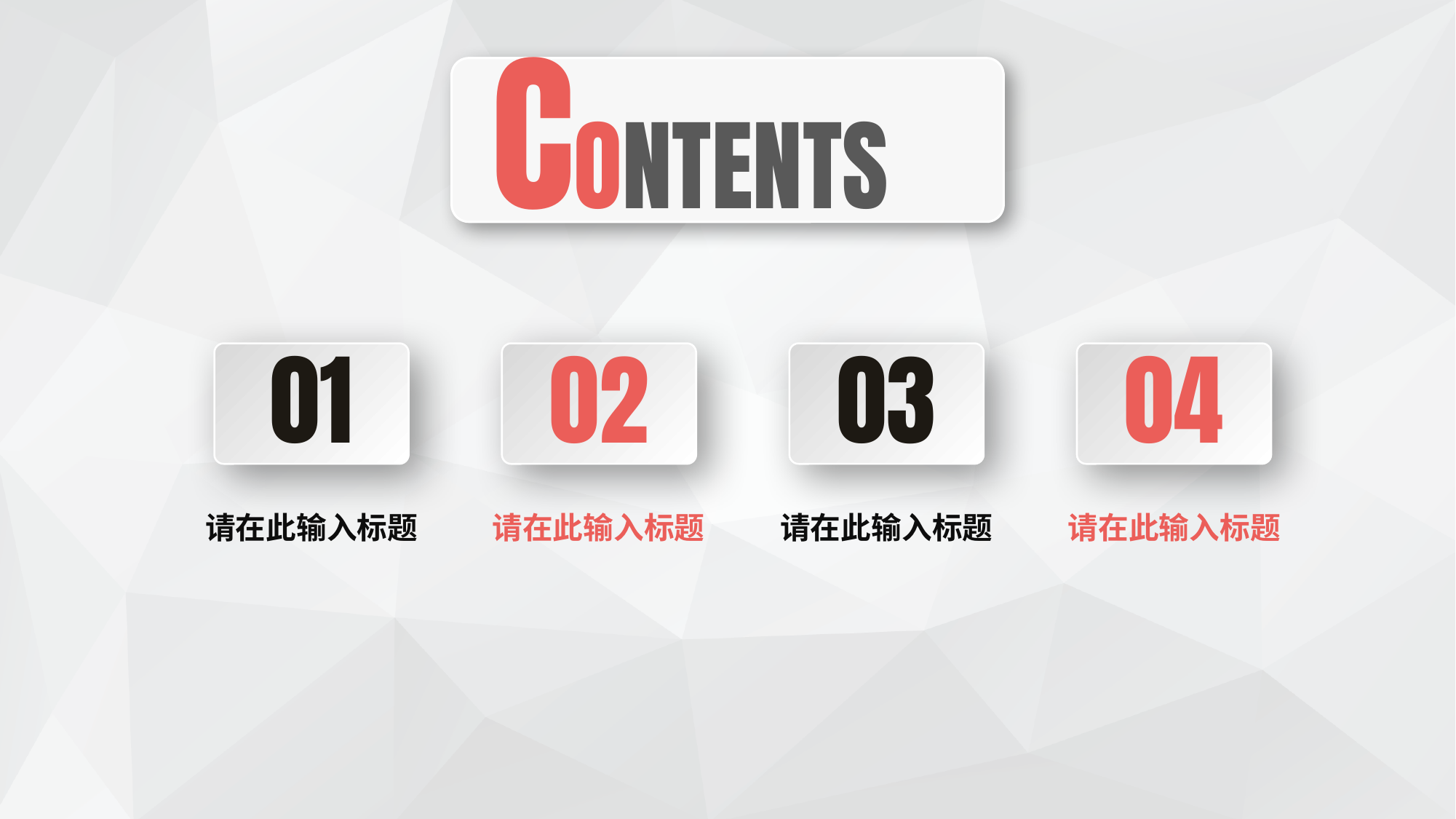

CONTENTS
01
02
03
04

请在此输入标题
请在此输入标题
请在此输入标题
请在此输入标题